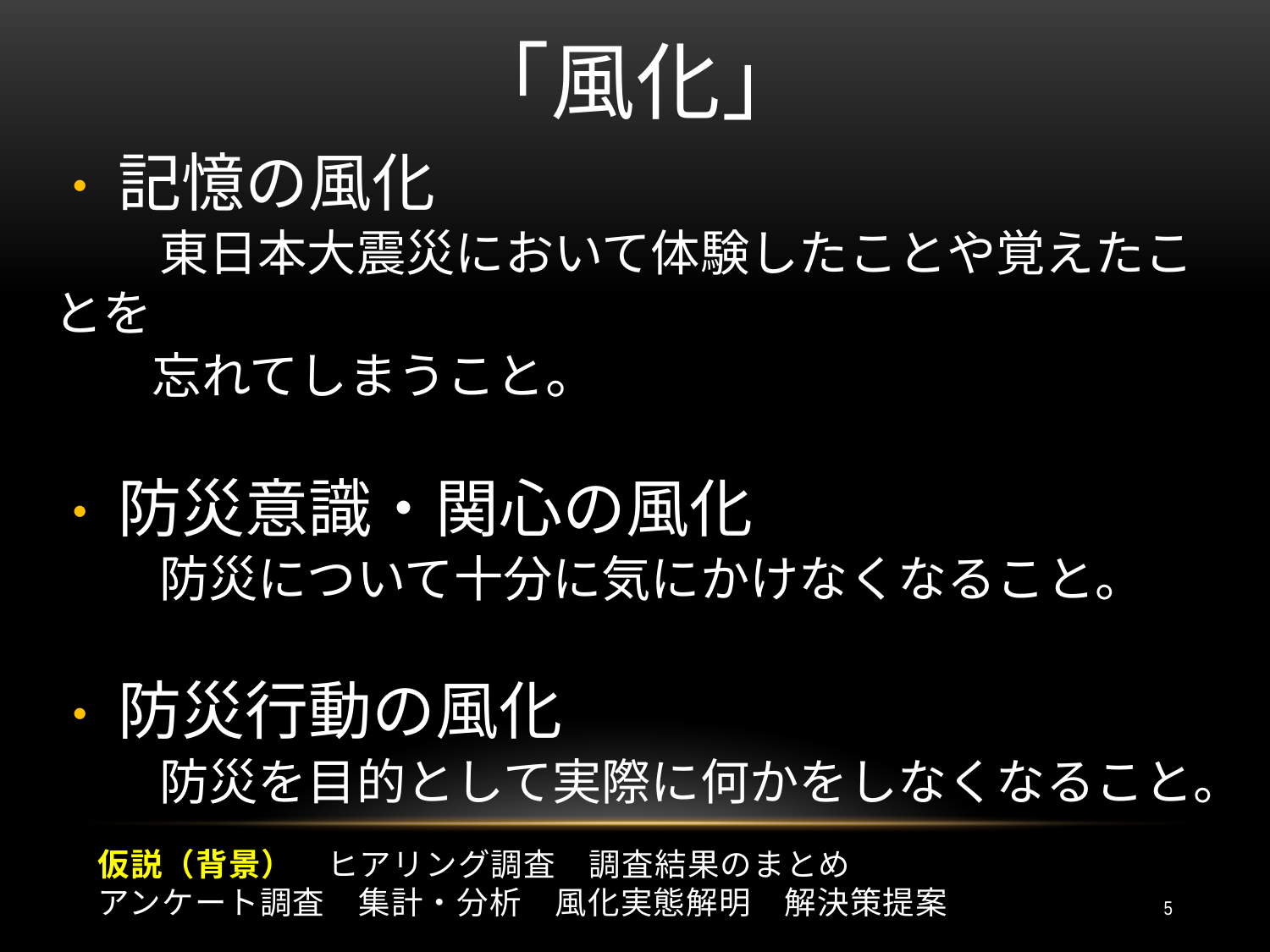

# 「風化」
・ 記憶の風化
　　東日本大震災において体験したことや覚えたことを
　　忘れてしまうこと。

・ 防災意識・関心の風化
　　防災について十分に気にかけなくなること。

・ 防災行動の風化
　　防災を目的として実際に何かをしなくなること。
仮説（背景）　ヒアリング調査　調査結果のまとめ
アンケート調査　集計・分析　風化実態解明　解決策提案
5